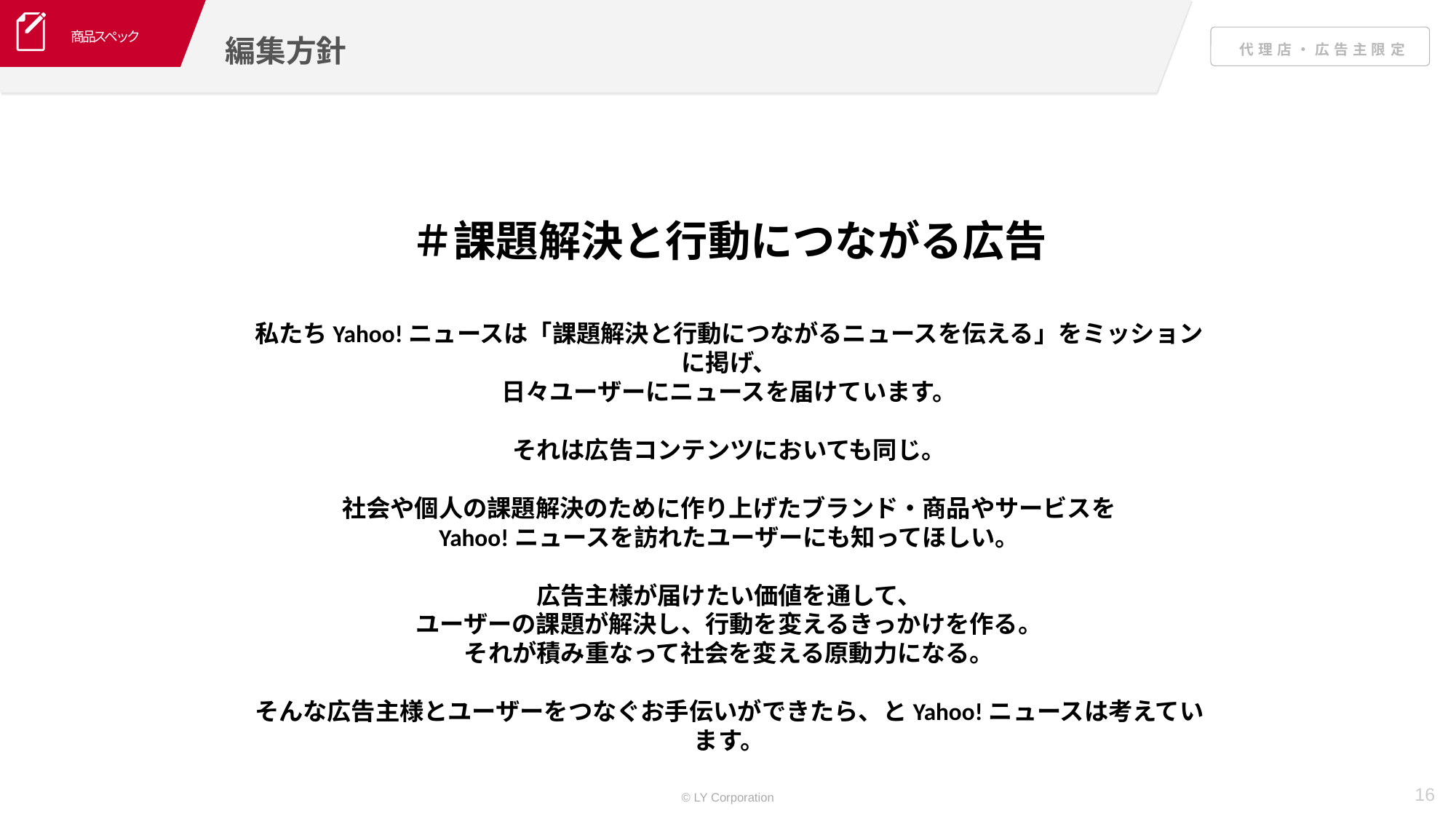

商品スペック

編集方針
＃課題解決と行動につながる広告
私たちYahoo!ニュースは「課題解決と行動につながるニュースを伝える」をミッションに掲げ、
日々ユーザーにニュースを届けています。

それは広告コンテンツにおいても同じ。

社会や個人の課題解決のために作り上げたブランド・商品やサービスを
Yahoo!ニュースを訪れたユーザーにも知ってほしい。

広告主様が届けたい価値を通して、
ユーザーの課題が解決し、行動を変えるきっかけを作る。
それが積み重なって社会を変える原動力になる。

そんな広告主様とユーザーをつなぐお手伝いができたら、とYahoo!ニュースは考えています。